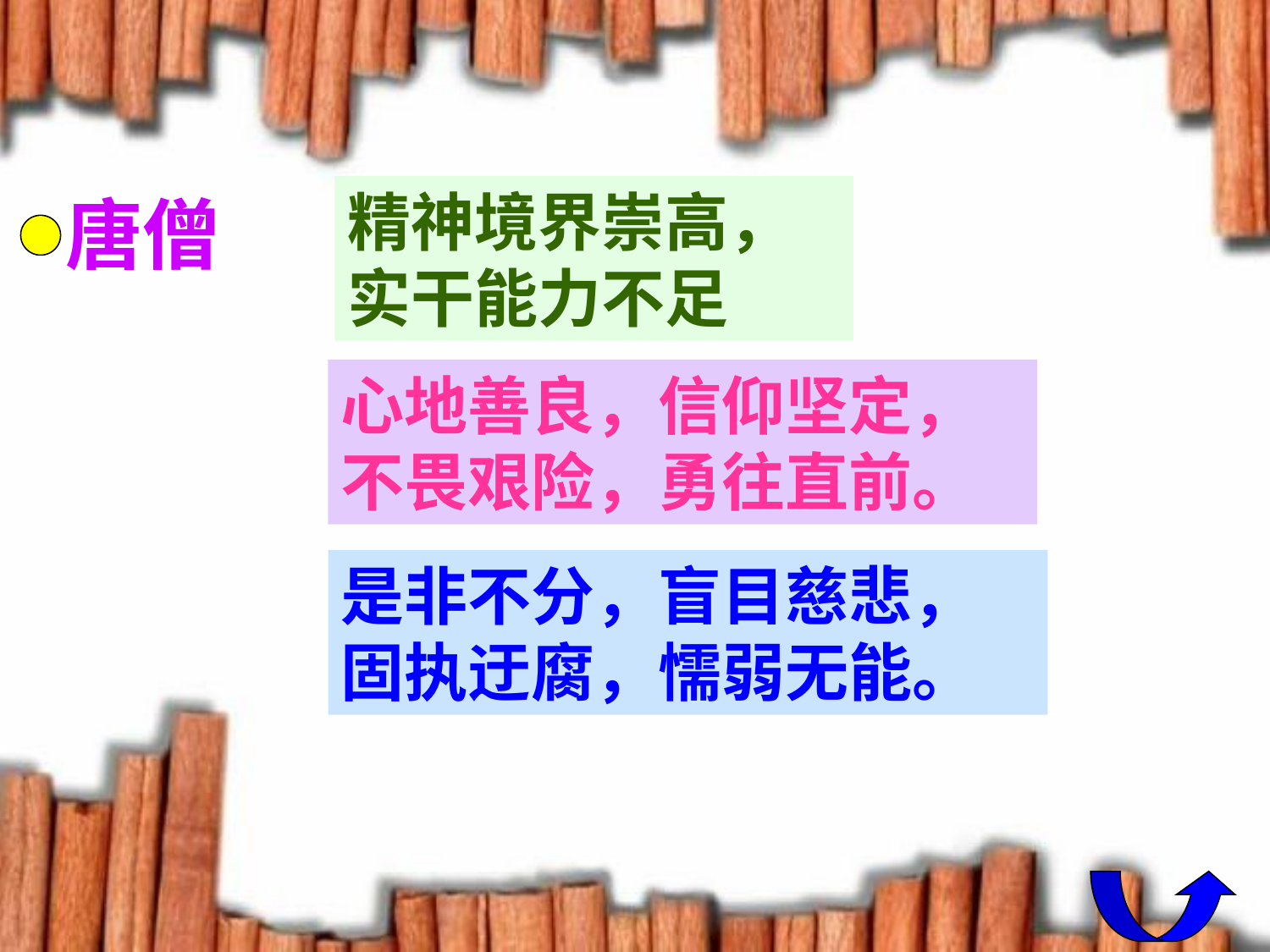

精神境界崇高，实干能力不足
唐僧

心地善良，信仰坚定，不畏艰险，勇往直前。
是非不分，盲目慈悲，固执迂腐，懦弱无能。